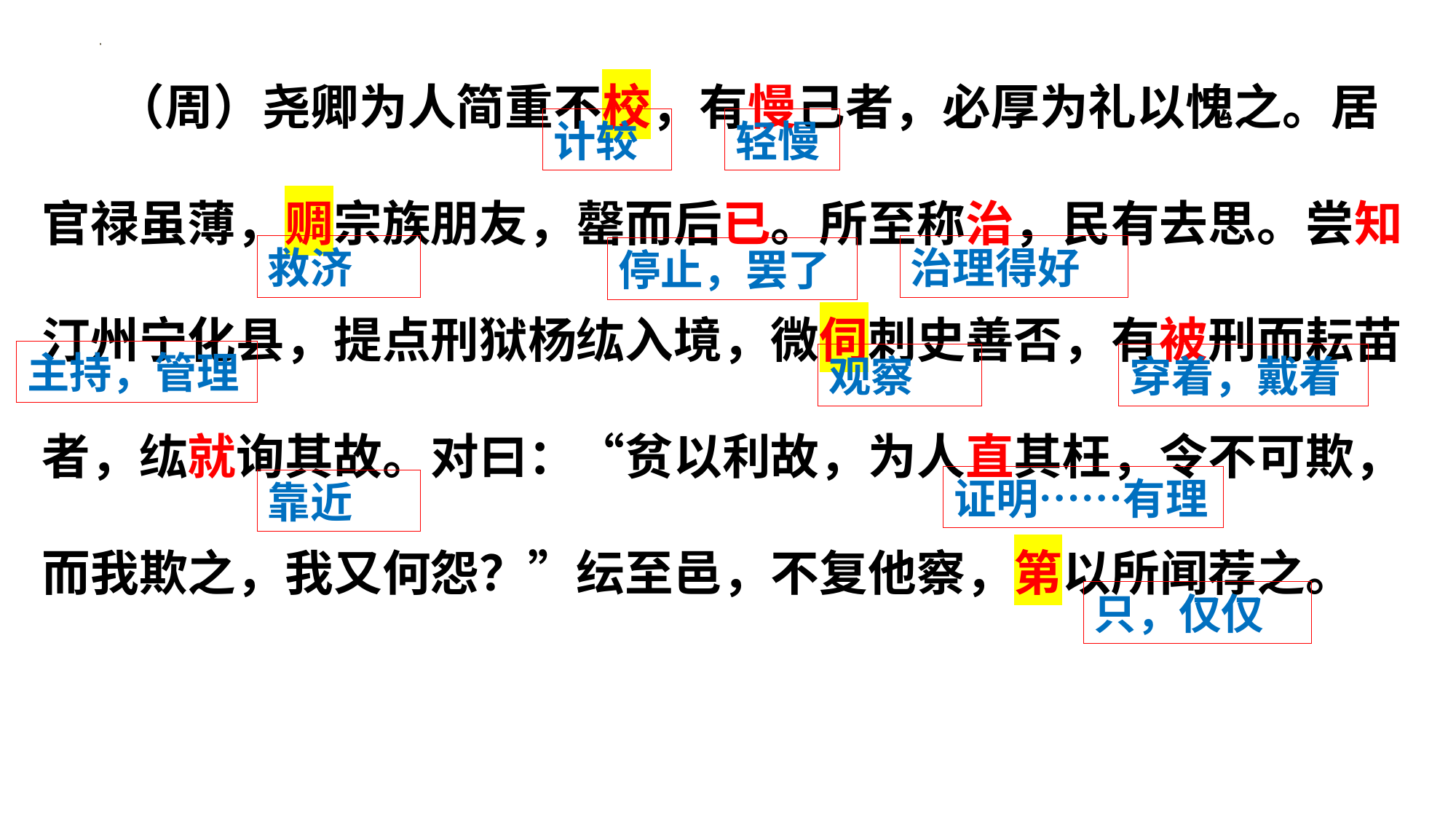

（周）尧卿为人简重不校，有慢己者，必厚为礼以愧之。居官禄虽薄，赒宗族朋友，罄而后已。所至称治，民有去思。尝知汀州宁化县，提点刑狱杨纮入境，微伺刺史善否，有被刑而耘苗者，纮就询其故。对曰：“贫以利故，为人直其枉，令不可欺，而我欺之，我又何怨？”纭至邑，不复他察，第以所闻荐之。
计较
轻慢
救济
治理得好
停止，罢了
主持，管理
观察
穿着，戴着
证明……有理
靠近
只，仅仅